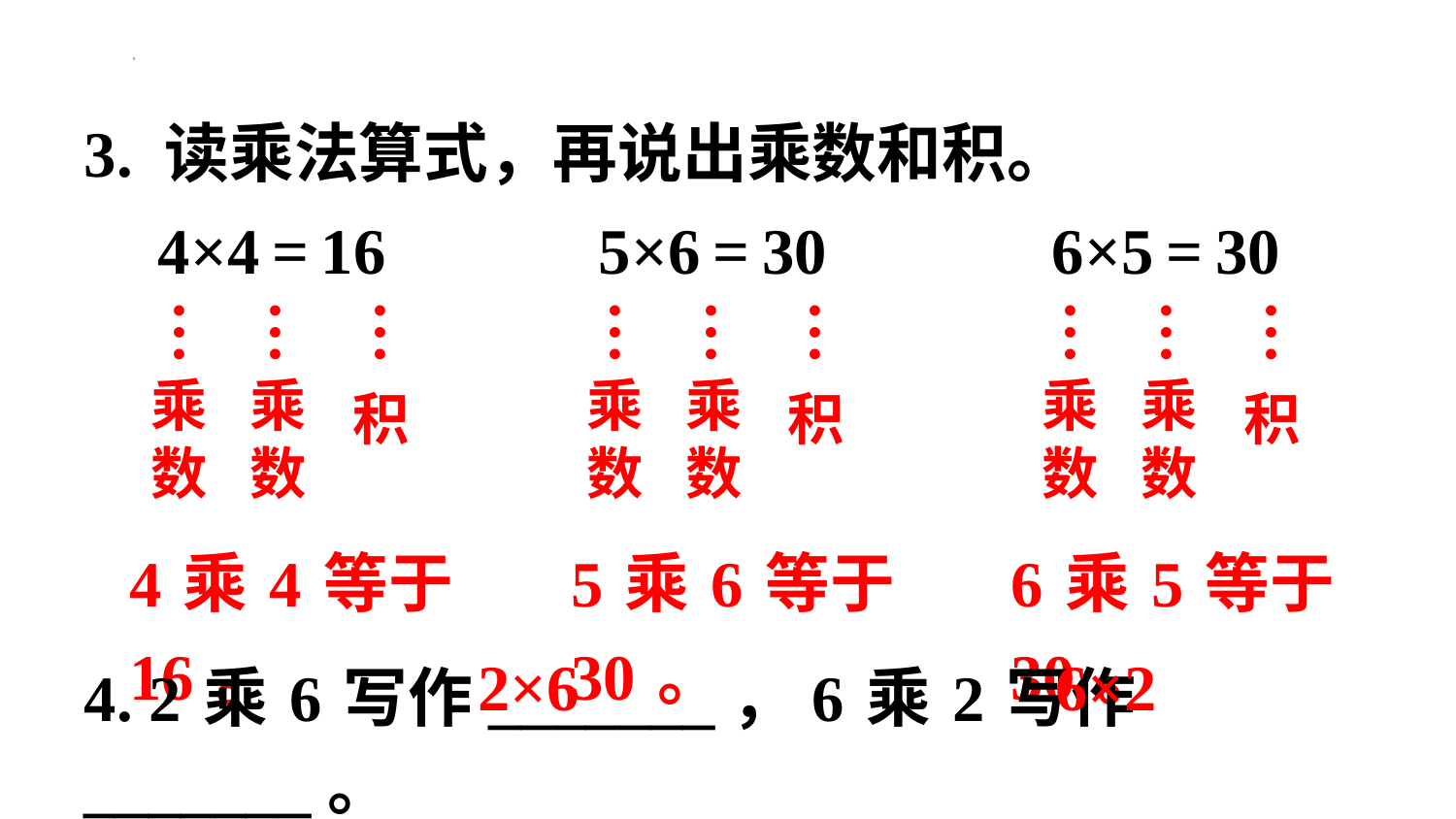

3. 读乘法算式，再说出乘数和积。
4×4=16
5×6=30
6×5=30
…
乘数
…
乘数
…
积
…
乘数
…
乘数
…
积
…
乘数
…
乘数
…
积
4乘4等于16。
5乘6等于30。
6乘5等于30。
4. 2乘6写作_______，6乘2写作_______。
2×6
6×2